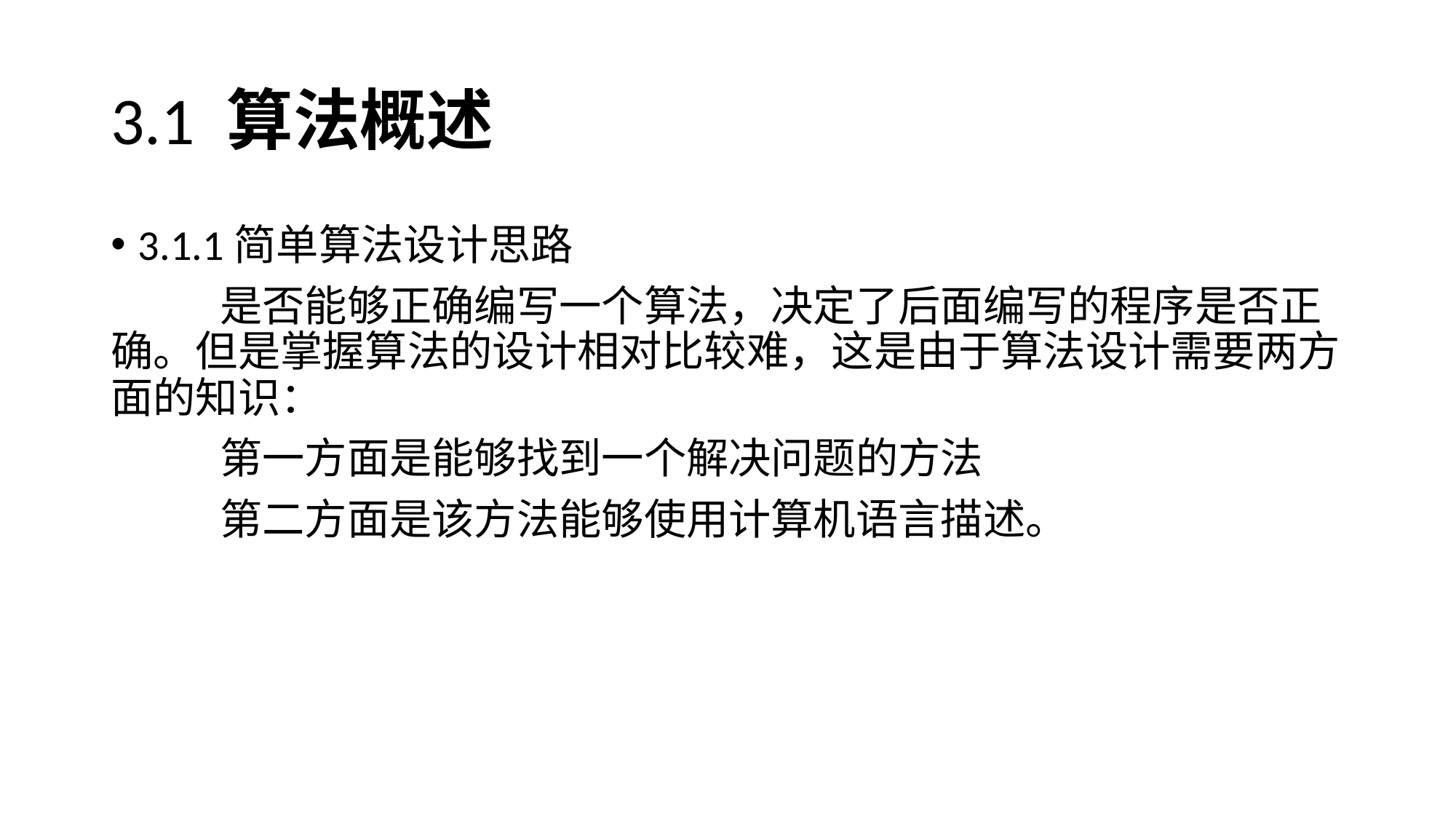

# 3.1 算法概述
3.1.1简单算法设计思路
	是否能够正确编写一个算法，决定了后面编写的程序是否正确。但是掌握算法的设计相对比较难，这是由于算法设计需要两方面的知识：
	第一方面是能够找到一个解决问题的方法
	第二方面是该方法能够使用计算机语言描述。